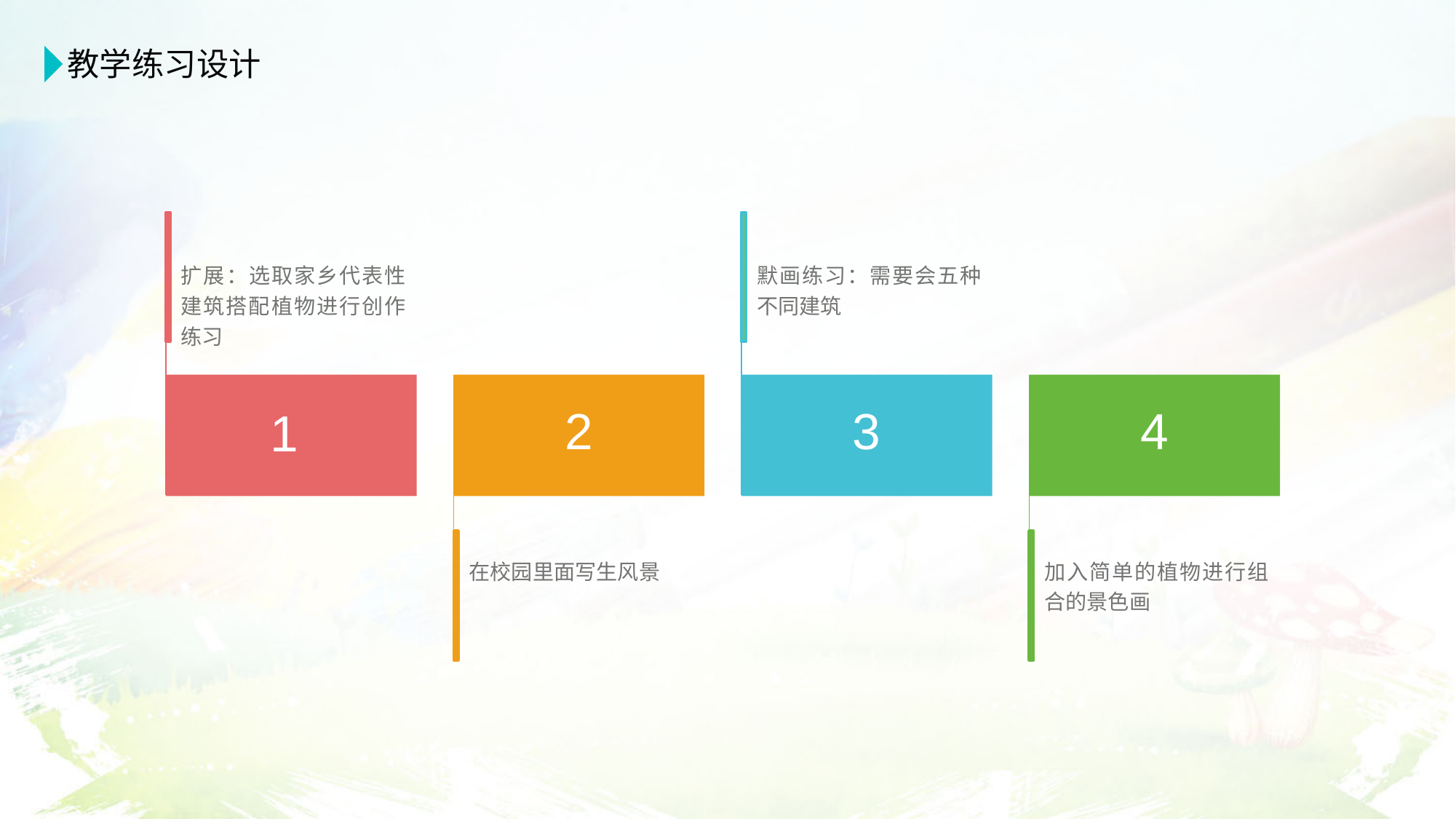

教学练习设计

扩展：选取家乡代表性建筑搭配植物进行创作练习
默画练习：需要会五种不同建筑

1

2

3

4

在校园里面写生风景
加入简单的植物进行组合的景色画